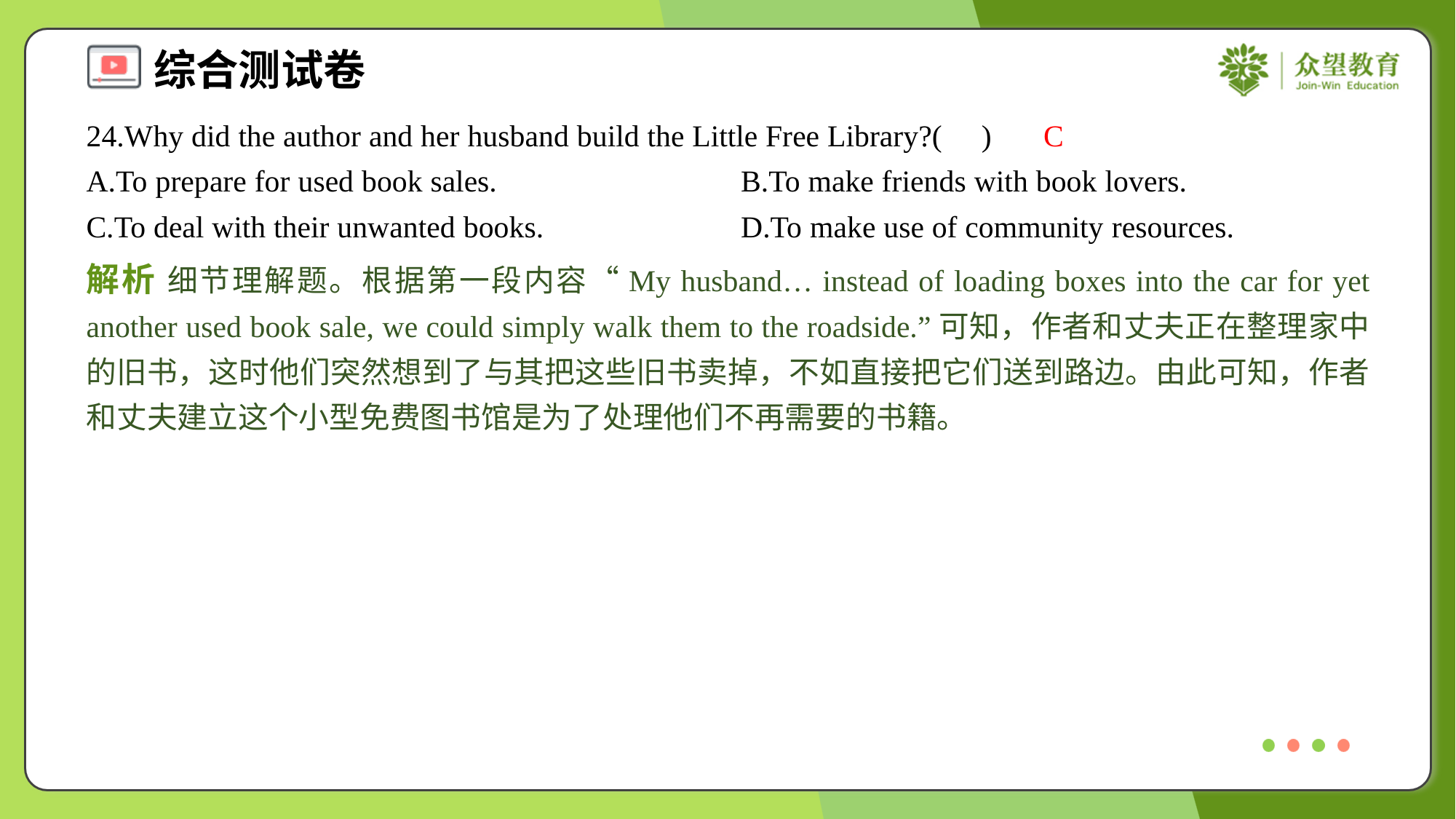

24.Why did the author and her husband build the Little Free Library?(     )
C
A.To prepare for used book sales.	B.To make friends with book lovers.
C.To deal with their unwanted books.	D.To make use of community resources.
解析 细节理解题。根据第一段内容“My husband… instead of loading boxes into the car for yet another used book sale, we could simply walk them to the roadside.”可知，作者和丈夫正在整理家中的旧书，这时他们突然想到了与其把这些旧书卖掉，不如直接把它们送到路边。由此可知，作者和丈夫建立这个小型免费图书馆是为了处理他们不再需要的书籍。